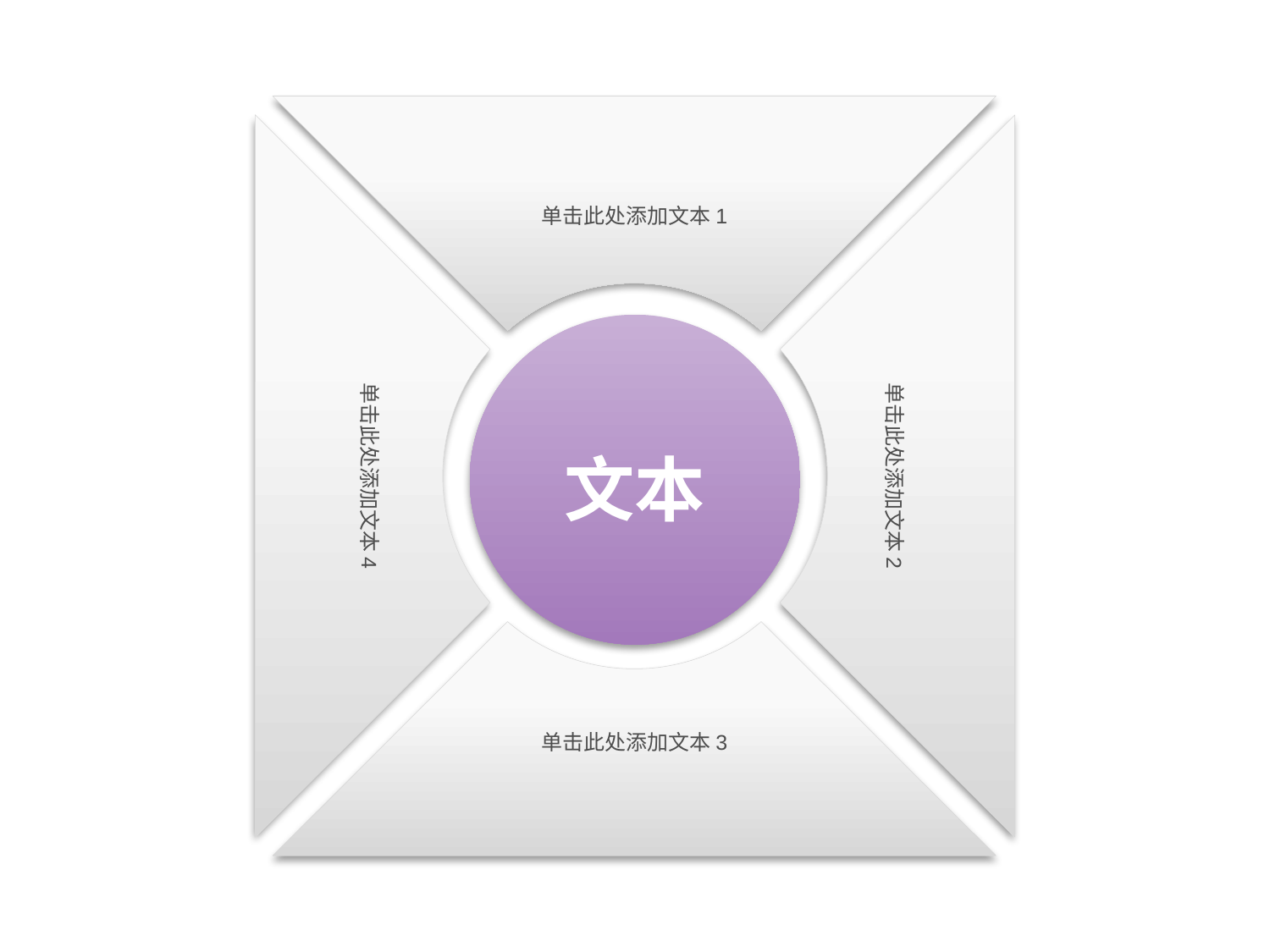

单击此处添加文本1
单击此处添加文本4
单击此处添加文本2
文本
单击此处添加文本3